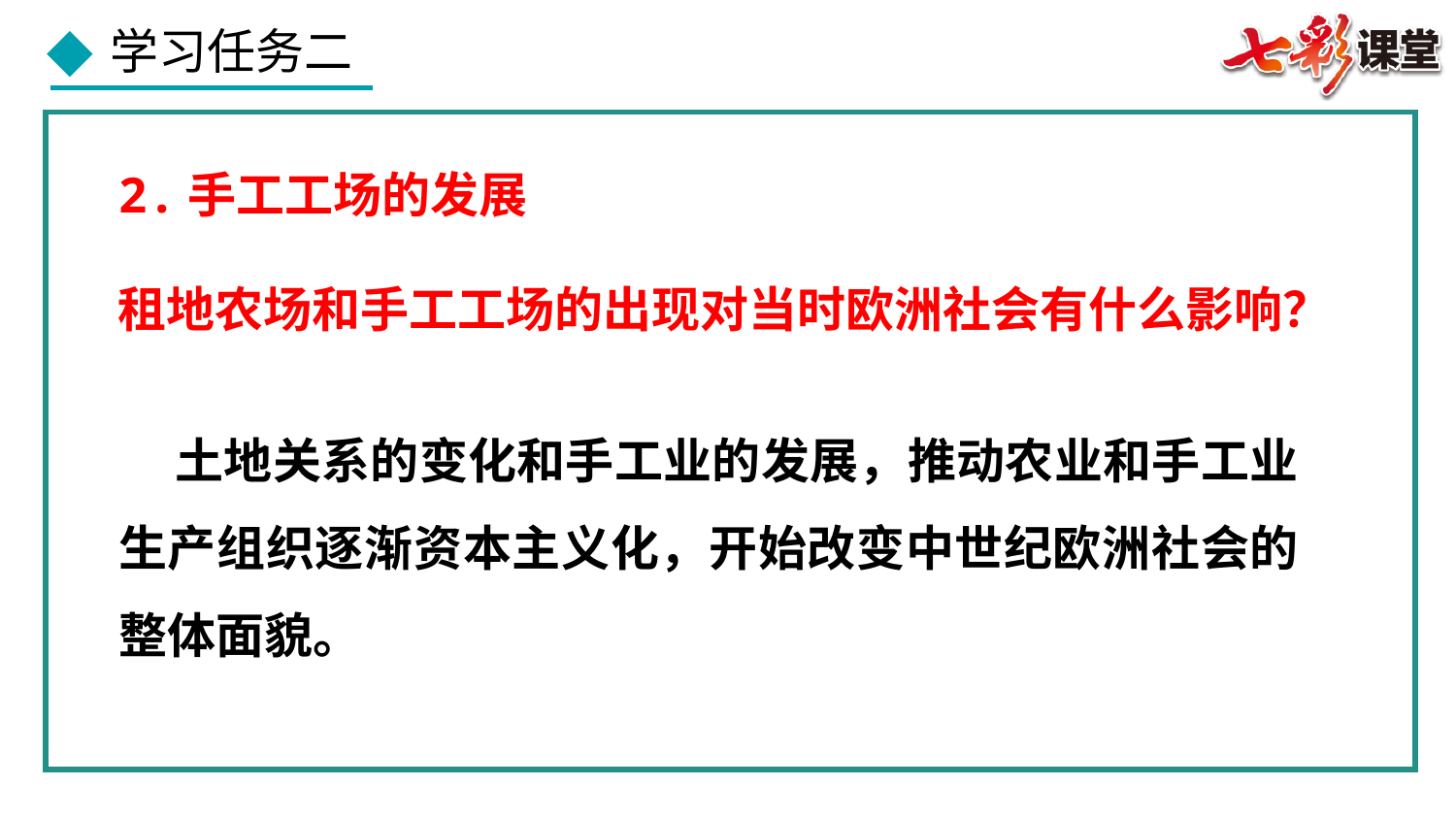

2.手工工场的发展
租地农场和手工工场的出现对当时欧洲社会有什么影响？
    土地关系的变化和手工业的发展，推动农业和手工业生产组织逐渐资本主义化，开始改变中世纪欧洲社会的整体面貌。